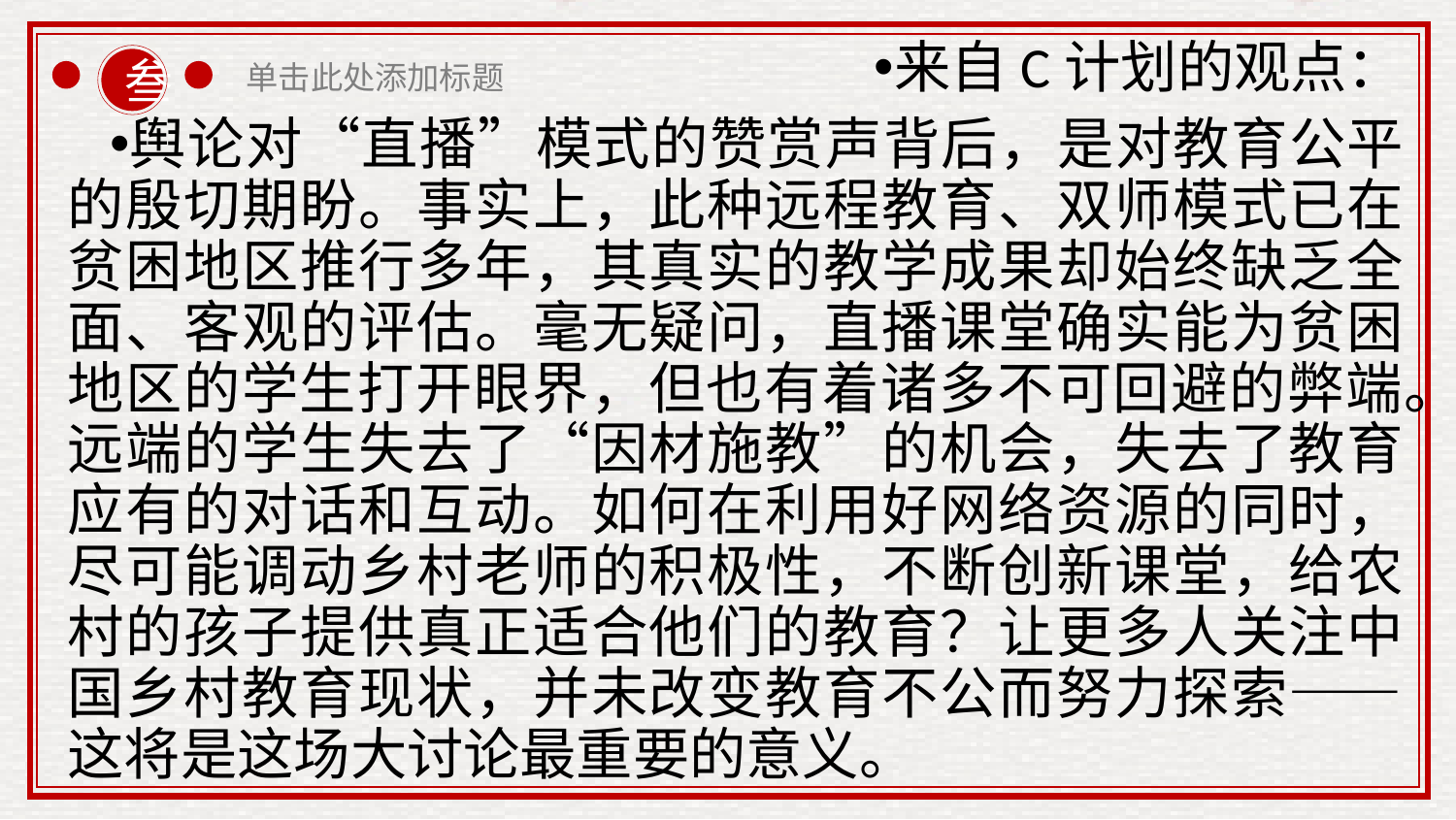

来自C计划的观点：
舆论对“直播”模式的赞赏声背后，是对教育公平的殷切期盼。事实上，此种远程教育、双师模式已在贫困地区推行多年，其真实的教学成果却始终缺乏全面、客观的评估。毫无疑问，直播课堂确实能为贫困地区的学生打开眼界，但也有着诸多不可回避的弊端。远端的学生失去了“因材施教”的机会，失去了教育应有的对话和互动。如何在利用好网络资源的同时，尽可能调动乡村老师的积极性，不断创新课堂，给农村的孩子提供真正适合他们的教育？让更多人关注中国乡村教育现状，并未改变教育不公而努力探索——这将是这场大讨论最重要的意义。